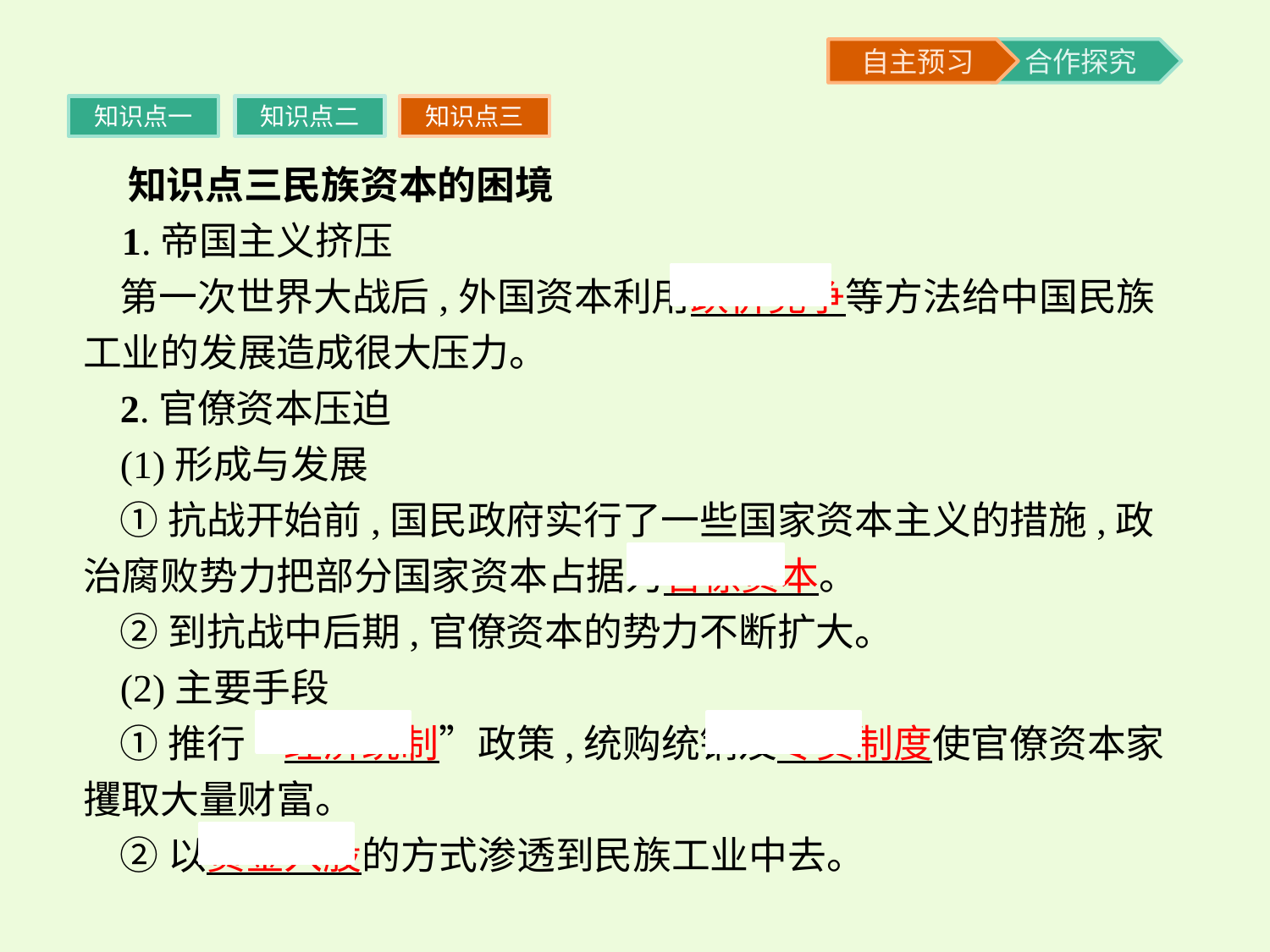

知识点一
知识点二
知识点三
    知识点三民族资本的困境
    1.帝国主义挤压
第一次世界大战后,外国资本利用跌价竞争等方法给中国民族工业的发展造成很大压力。
2.官僚资本压迫
(1)形成与发展
①抗战开始前,国民政府实行了一些国家资本主义的措施,政治腐败势力把部分国家资本占据为官僚资本。
②到抗战中后期,官僚资本的势力不断扩大。
(2)主要手段
①推行“经济统制”政策,统购统销及专卖制度使官僚资本家攫取大量财富。
②以资金入股的方式渗透到民族工业中去。